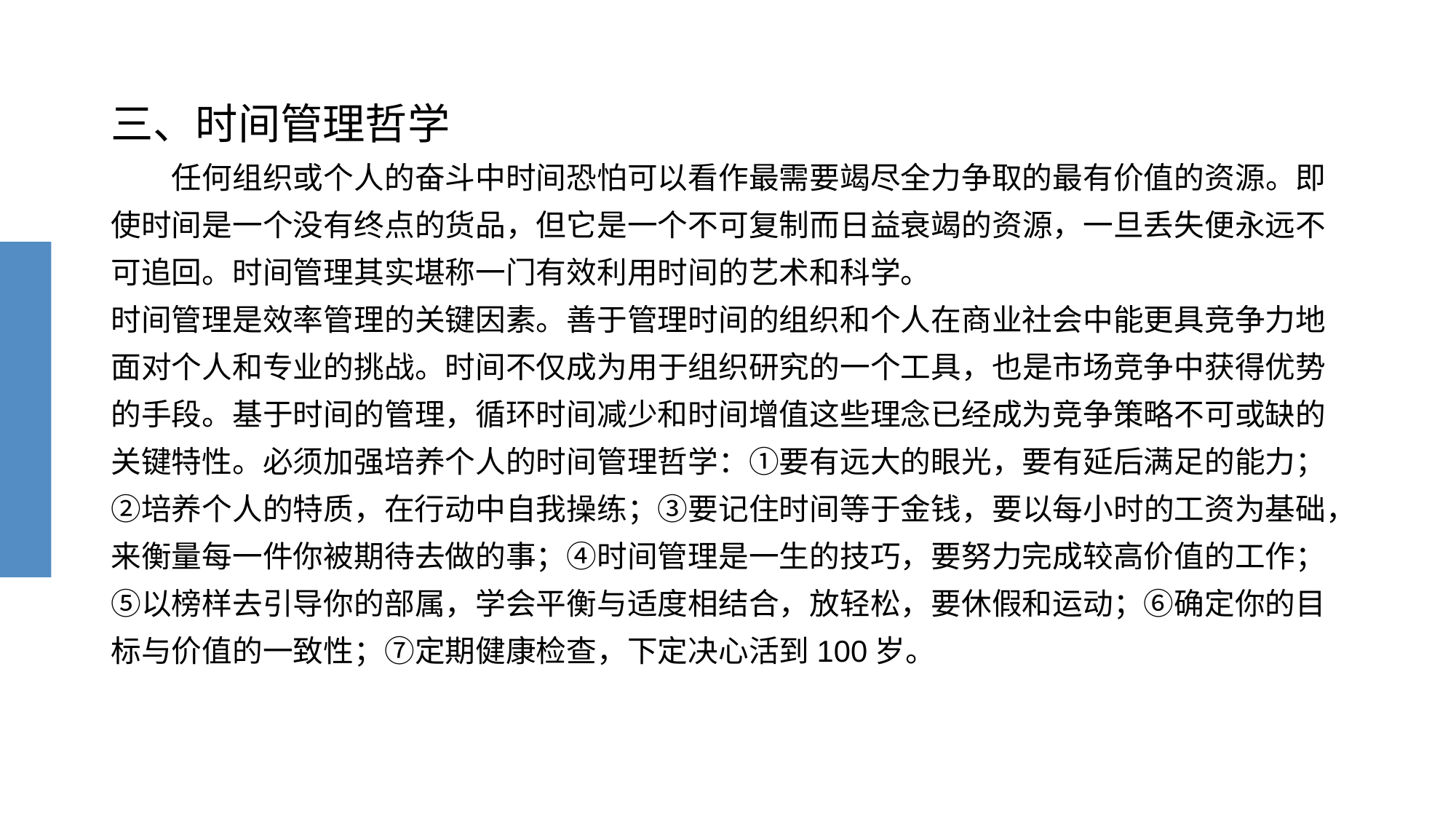

# 三、时间管理哲学
　　任何组织或个人的奋斗中时间恐怕可以看作最需要竭尽全力争取的最有价值的资源。即使时间是一个没有终点的货品，但它是一个不可复制而日益衰竭的资源，一旦丢失便永远不可追回。时间管理其实堪称一门有效利用时间的艺术和科学。
时间管理是效率管理的关键因素。善于管理时间的组织和个人在商业社会中能更具竞争力地面对个人和专业的挑战。时间不仅成为用于组织研究的一个工具，也是市场竞争中获得优势的手段。基于时间的管理，循环时间减少和时间增值这些理念已经成为竞争策略不可或缺的关键特性。必须加强培养个人的时间管理哲学：①要有远大的眼光，要有延后满足的能力；②培养个人的特质，在行动中自我操练；③要记住时间等于金钱，要以每小时的工资为基础，来衡量每一件你被期待去做的事；④时间管理是一生的技巧，要努力完成较高价值的工作；⑤以榜样去引导你的部属，学会平衡与适度相结合，放轻松，要休假和运动；⑥确定你的目标与价值的一致性；⑦定期健康检查，下定决心活到100岁。